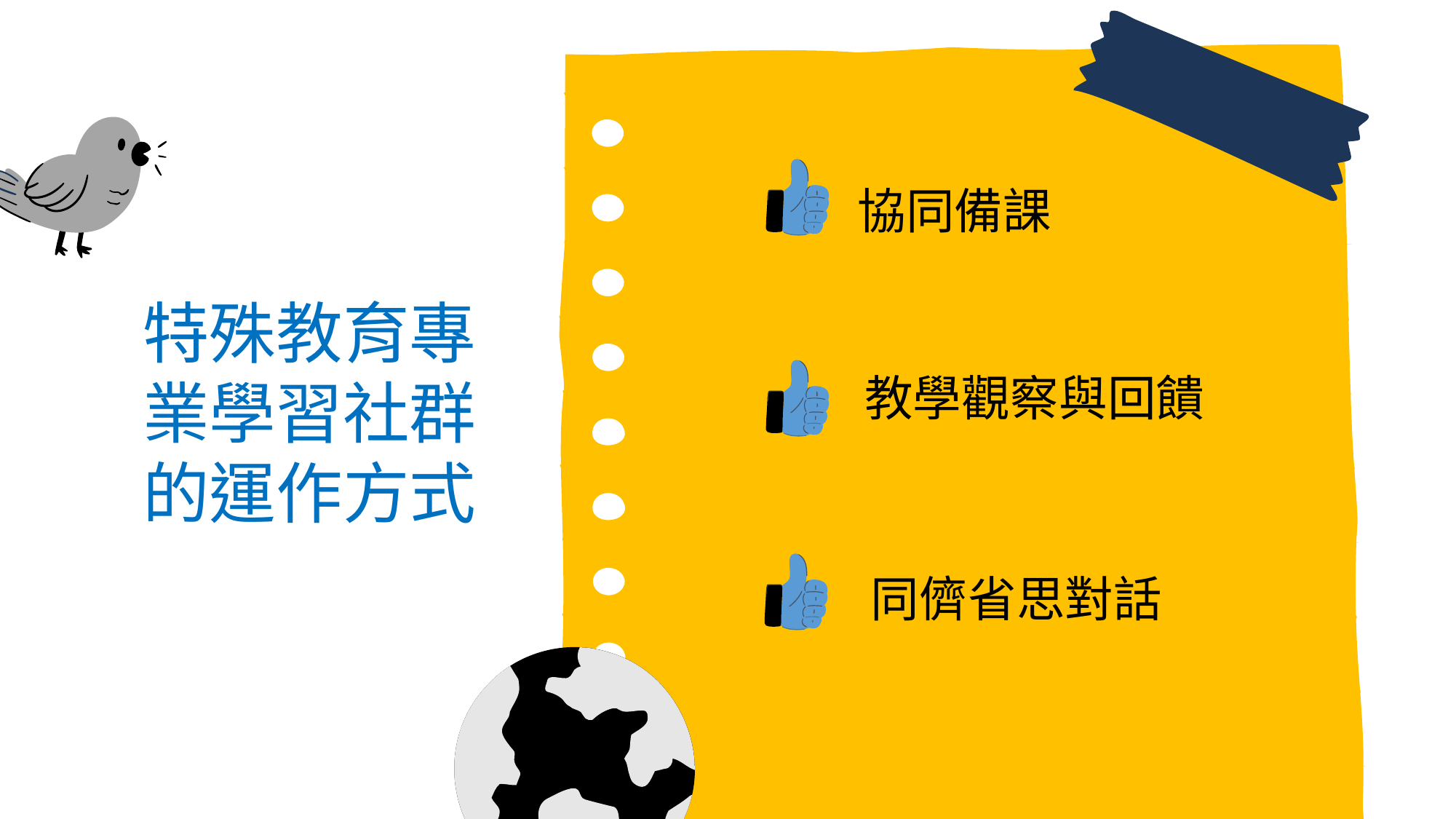

協同備課
特殊教育專業學習社群的運作方式

教學觀察與回饋

同儕省思對話